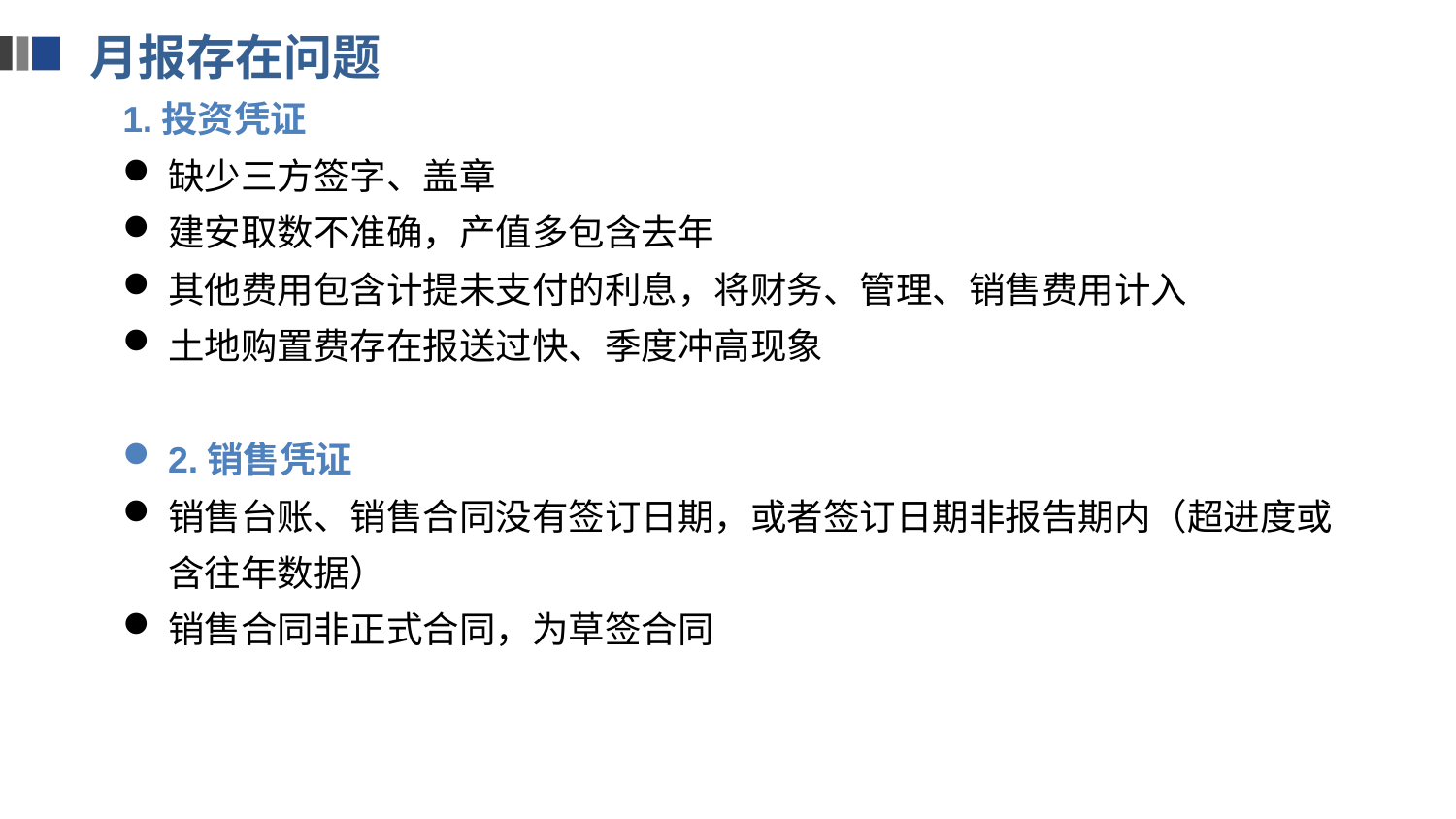

月报存在问题

1.投资凭证
缺少三方签字、盖章
建安取数不准确，产值多包含去年
其他费用包含计提未支付的利息，将财务、管理、销售费用计入
土地购置费存在报送过快、季度冲高现象

2.销售凭证
销售台账、销售合同没有签订日期，或者签订日期非报告期内（超进度或含往年数据）
销售合同非正式合同，为草签合同